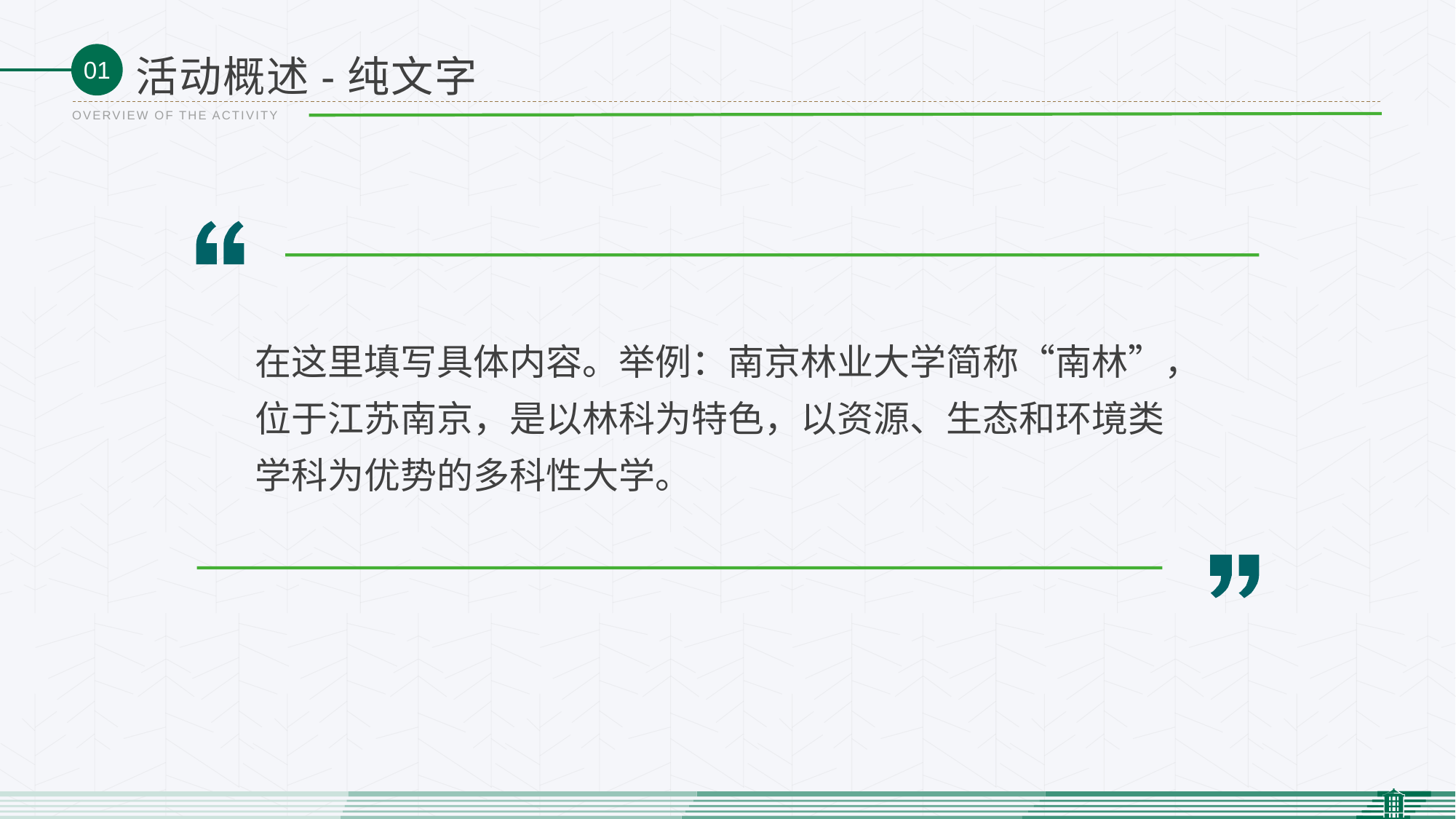

活动概述-纯文字
OVERVIEW OF THE ACTIVITY
在这里填写具体内容。举例：南京林业大学简称“南林”，位于江苏南京，是以林科为特色，以资源、生态和环境类学科为优势的多科性大学。